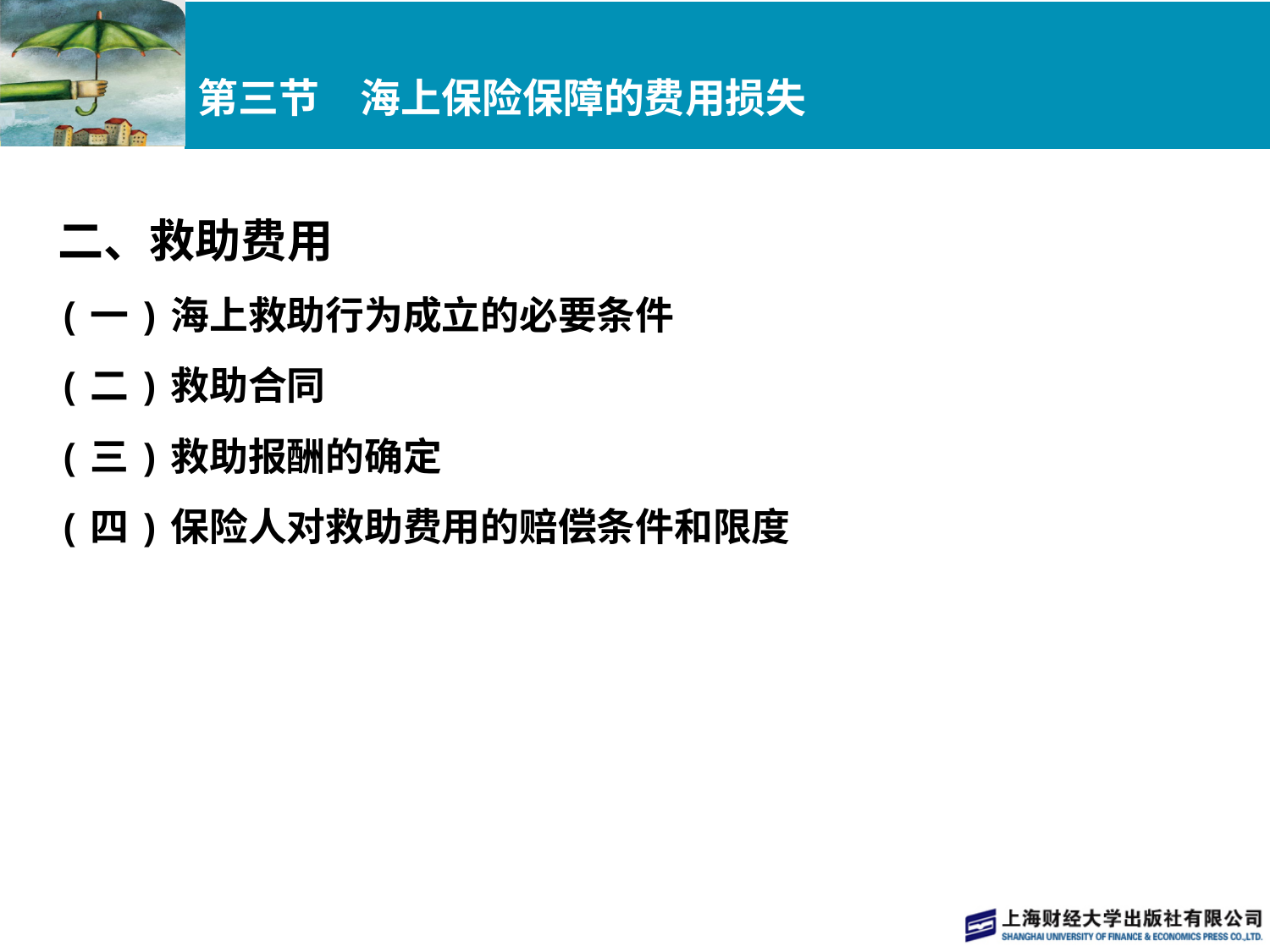

# 第三节　海上保险保障的费用损失
二、救助费用
(一)海上救助行为成立的必要条件
(二)救助合同
(三)救助报酬的确定
(四)保险人对救助费用的赔偿条件和限度